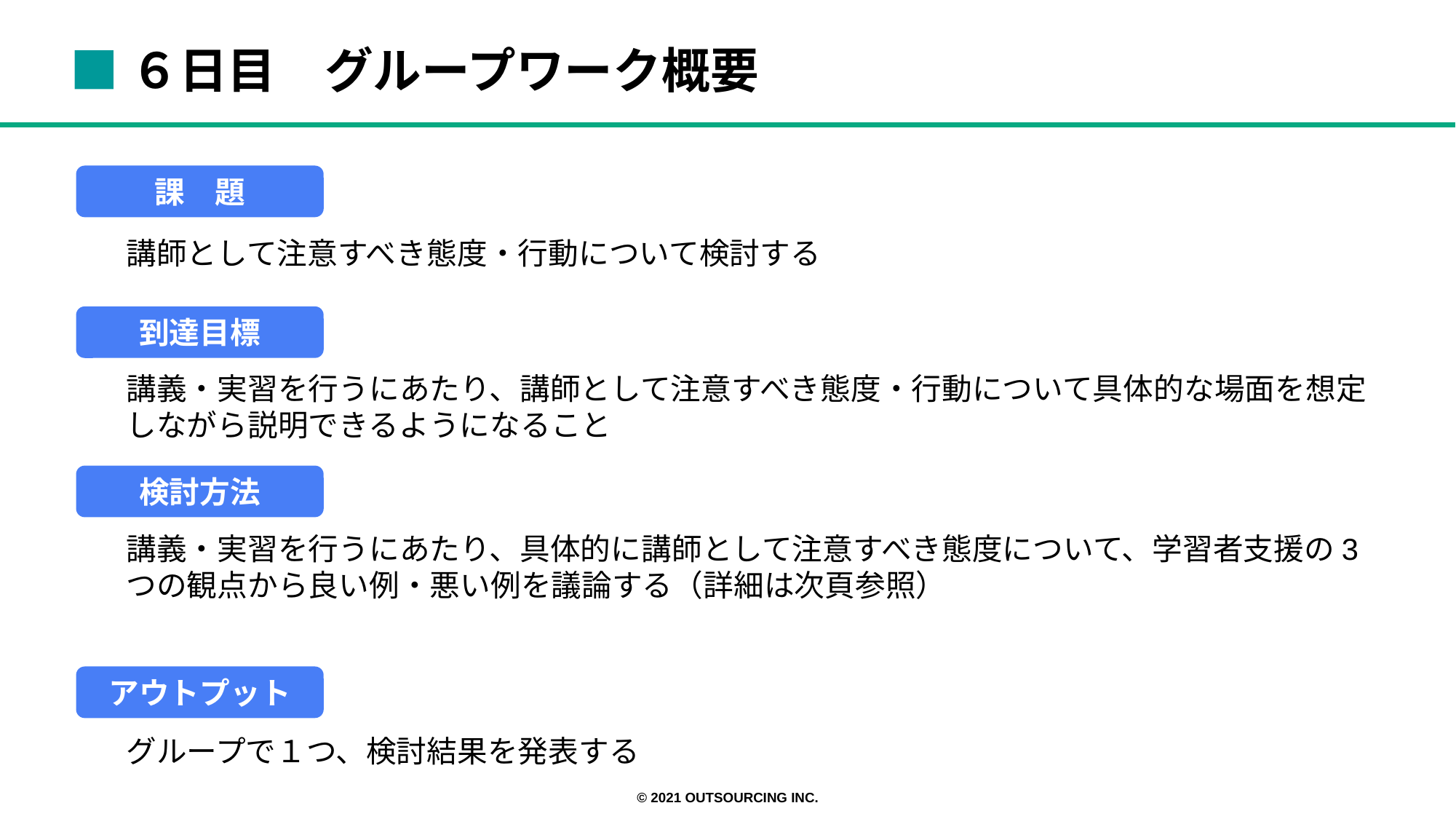

■６日目　グループワーク概要
課　題
講師として注意すべき態度・行動について検討する
到達目標
講義・実習を行うにあたり、講師として注意すべき態度・行動について具体的な場面を想定しながら説明できるようになること
検討方法
講義・実習を行うにあたり、具体的に講師として注意すべき態度について、学習者支援の3つの観点から良い例・悪い例を議論する（詳細は次頁参照）
アウトプット
グループで１つ、検討結果を発表する
© 2021 OUTSOURCING Inc.